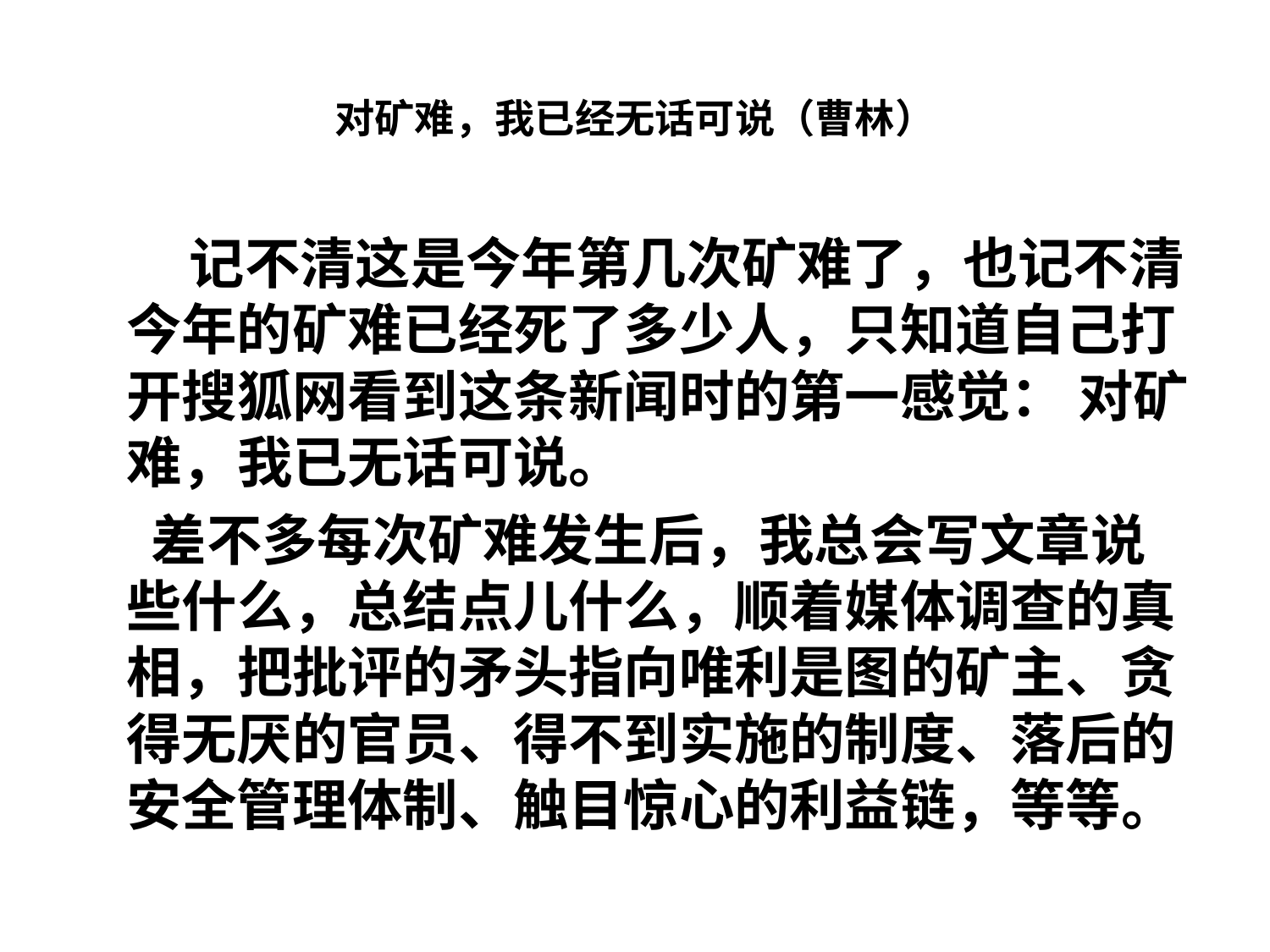

# 对矿难，我已经无话可说（曹林）
    记不清这是今年第几次矿难了，也记不清今年的矿难已经死了多少人，只知道自己打开搜狐网看到这条新闻时的第一感觉： 对矿难，我已无话可说。
     差不多每次矿难发生后，我总会写文章说些什么，总结点儿什么，顺着媒体调查的真相，把批评的矛头指向唯利是图的矿主、贪得无厌的官员、得不到实施的制度、落后的安全管理体制、触目惊心的利益链，等等。